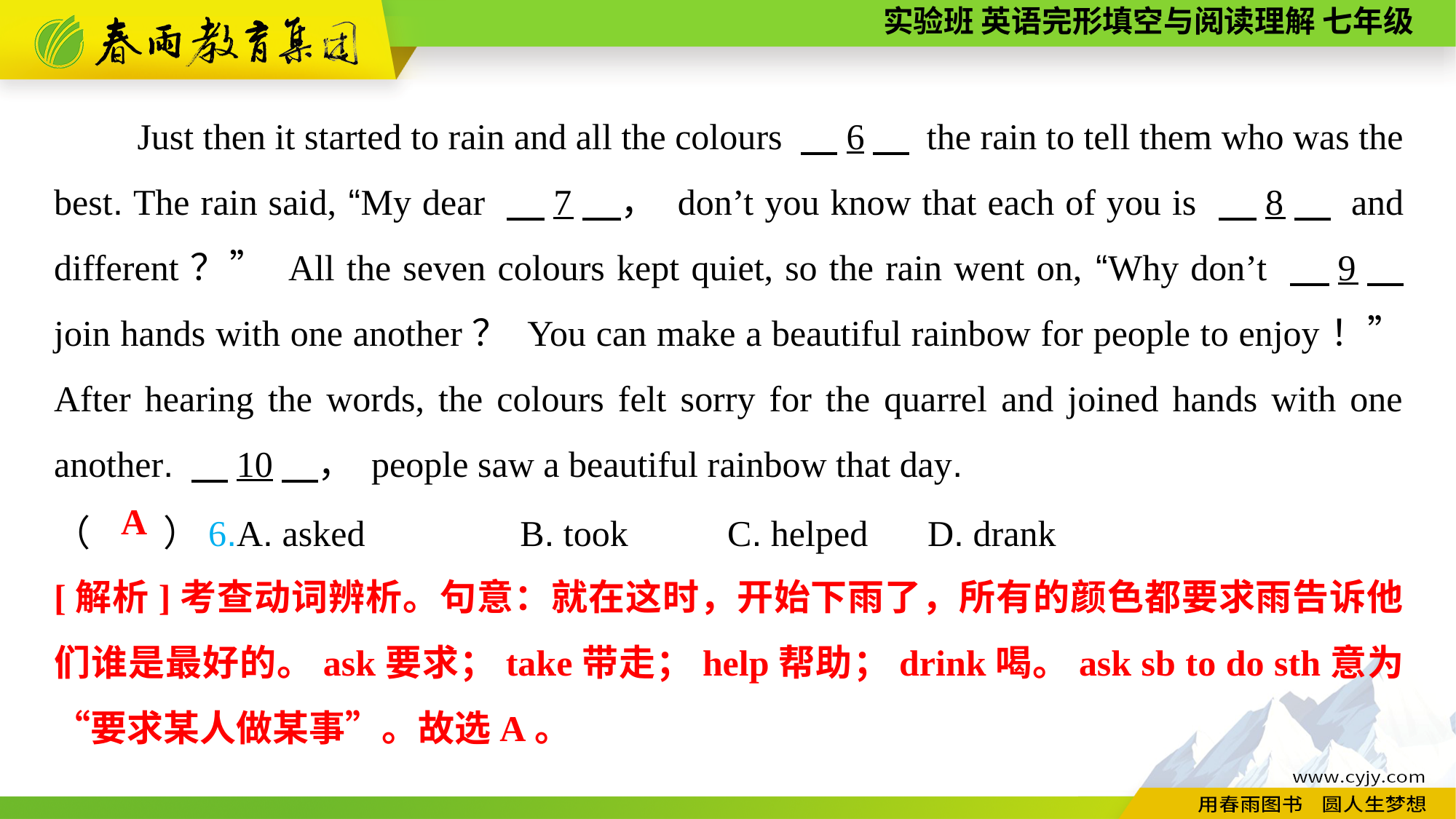

Just then it started to rain and all the colours 　6　 the rain to tell them who was the best. The rain said, “My dear 　7　， don’t you know that each of you is 　8　 and different？” All the seven colours kept quiet, so the rain went on, “Why don’t 　9　 join hands with one another？ You can make a beautiful rainbow for people to enjoy！” After hearing the words, the colours felt sorry for the quarrel and joined hands with one another. 　10　， people saw a beautiful rainbow that day.
（　　）6.A. asked                 B. took	  C. helped	D. drank
A
[解析]考查动词辨析。句意：就在这时，开始下雨了，所有的颜色都要求雨告诉他们谁是最好的。ask要求；take带走；help帮助；drink喝。ask sb to do sth意为“要求某人做某事”。故选A。